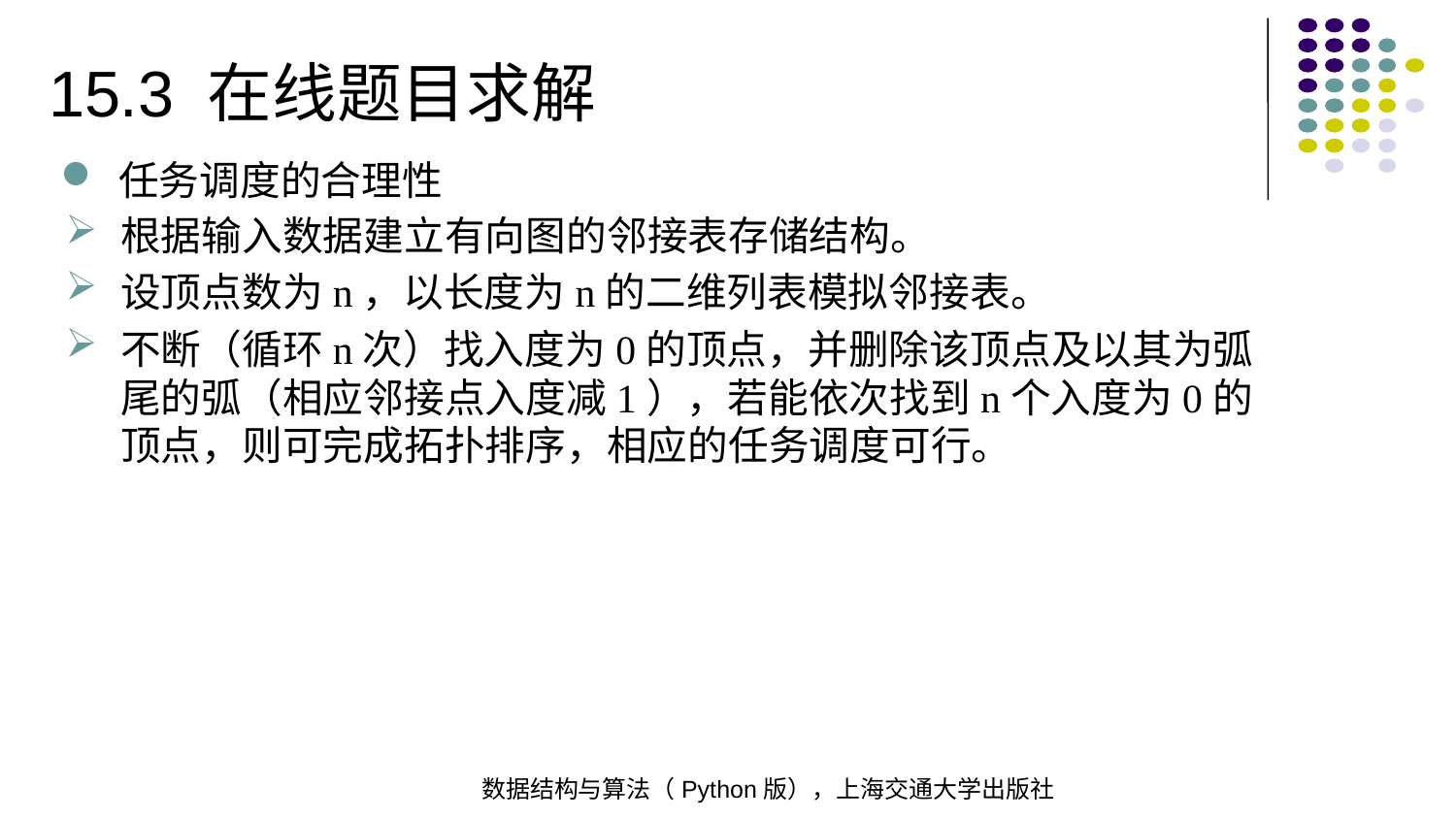

15.3 在线题目求解
任务调度的合理性
根据输入数据建立有向图的邻接表存储结构。
设顶点数为n，以长度为n的二维列表模拟邻接表。
不断（循环n次）找入度为0的顶点，并删除该顶点及以其为弧尾的弧（相应邻接点入度减1），若能依次找到n个入度为0的顶点，则可完成拓扑排序，相应的任务调度可行。